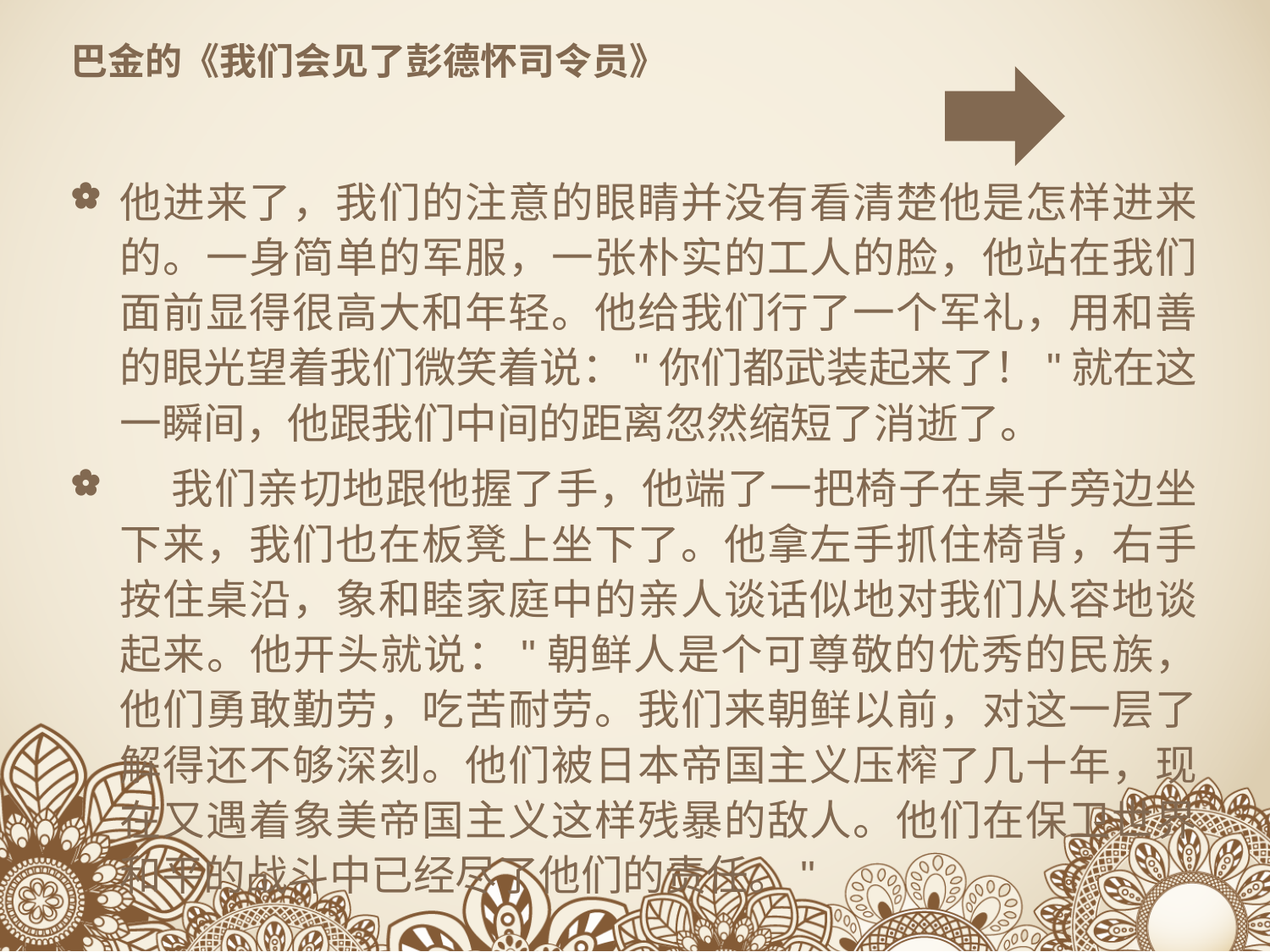

# 巴金的《我们会见了彭德怀司令员》

他进来了，我们的注意的眼睛并没有看清楚他是怎样进来的。一身简单的军服，一张朴实的工人的脸，他站在我们面前显得很高大和年轻。他给我们行了一个军礼，用和善的眼光望着我们微笑着说："你们都武装起来了！"就在这一瞬间，他跟我们中间的距离忽然缩短了消逝了。
    我们亲切地跟他握了手，他端了一把椅子在桌子旁边坐下来，我们也在板凳上坐下了。他拿左手抓住椅背，右手按住桌沿，象和睦家庭中的亲人谈话似地对我们从容地谈起来。他开头就说："朝鲜人是个可尊敬的优秀的民族，他们勇敢勤劳，吃苦耐劳。我们来朝鲜以前，对这一层了解得还不够深刻。他们被日本帝国主义压榨了几十年，现在又遇着象美帝国主义这样残暴的敌人。他们在保卫世界和平的战斗中已经尽了他们的责任。"